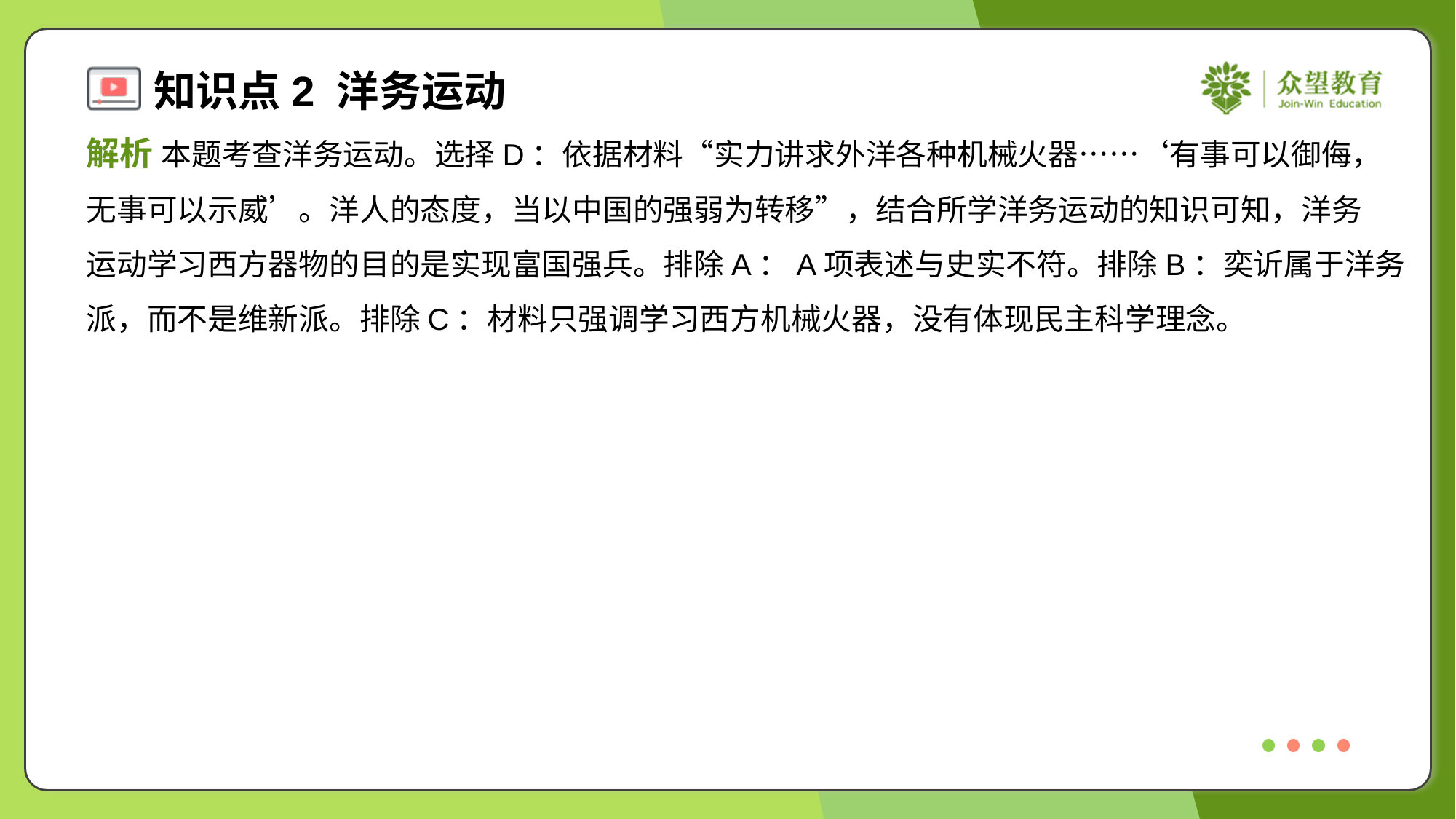

解析 本题考查洋务运动。选择D：依据材料“实力讲求外洋各种机械火器……‘有事可以御侮，
无事可以示威’。洋人的态度，当以中国的强弱为转移”，结合所学洋务运动的知识可知，洋务
运动学习西方器物的目的是实现富国强兵。排除A：A项表述与史实不符。排除B：奕䜣属于洋务
派，而不是维新派。排除C：材料只强调学习西方机械火器，没有体现民主科学理念。